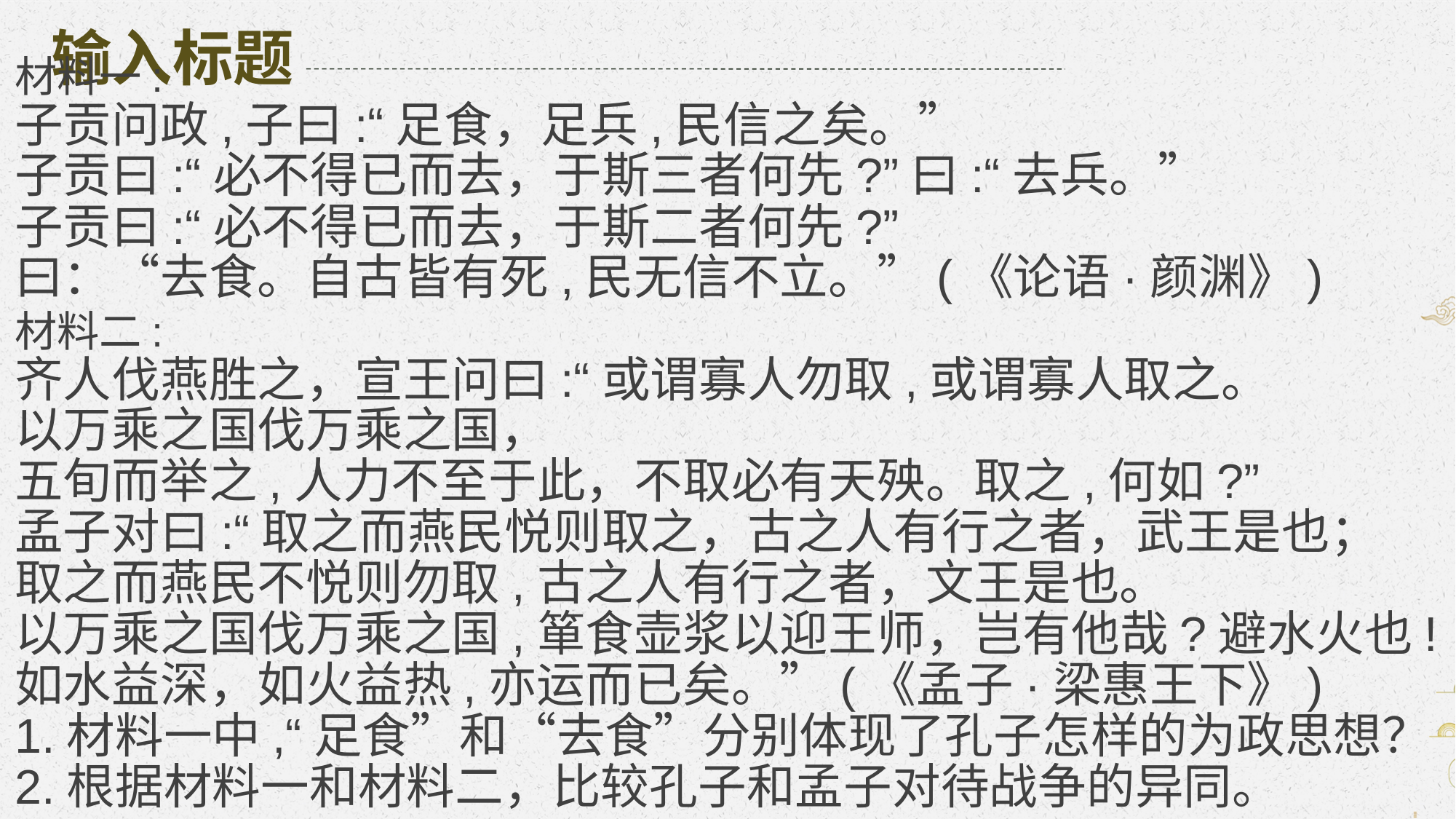

材料一:
子贡问政,子曰:“足食，足兵,民信之矣。”
子贡曰:“必不得已而去，于斯三者何先?”曰:“去兵。”
子贡曰:“必不得已而去，于斯二者何先?”
曰：“去食。自古皆有死,民无信不立。”(《论语·颜渊》)
材料二:
齐人伐燕胜之，宣王问曰:“或谓寡人勿取,或谓寡人取之。
以万乘之国伐万乘之国，
五旬而举之,人力不至于此，不取必有天殃。取之,何如?”
孟子对曰:“取之而燕民悦则取之，古之人有行之者，武王是也；
取之而燕民不悦则勿取,古之人有行之者，文王是也。
以万乘之国伐万乘之国,箪食壶浆以迎王师，岂有他哉?避水火也!
如水益深，如火益热,亦运而已矣。”(《孟子·梁惠王下》)
1.材料一中,“足食”和“去食”分别体现了孔子怎样的为政思想？
2.根据材料一和材料二，比较孔子和孟子对待战争的异同。